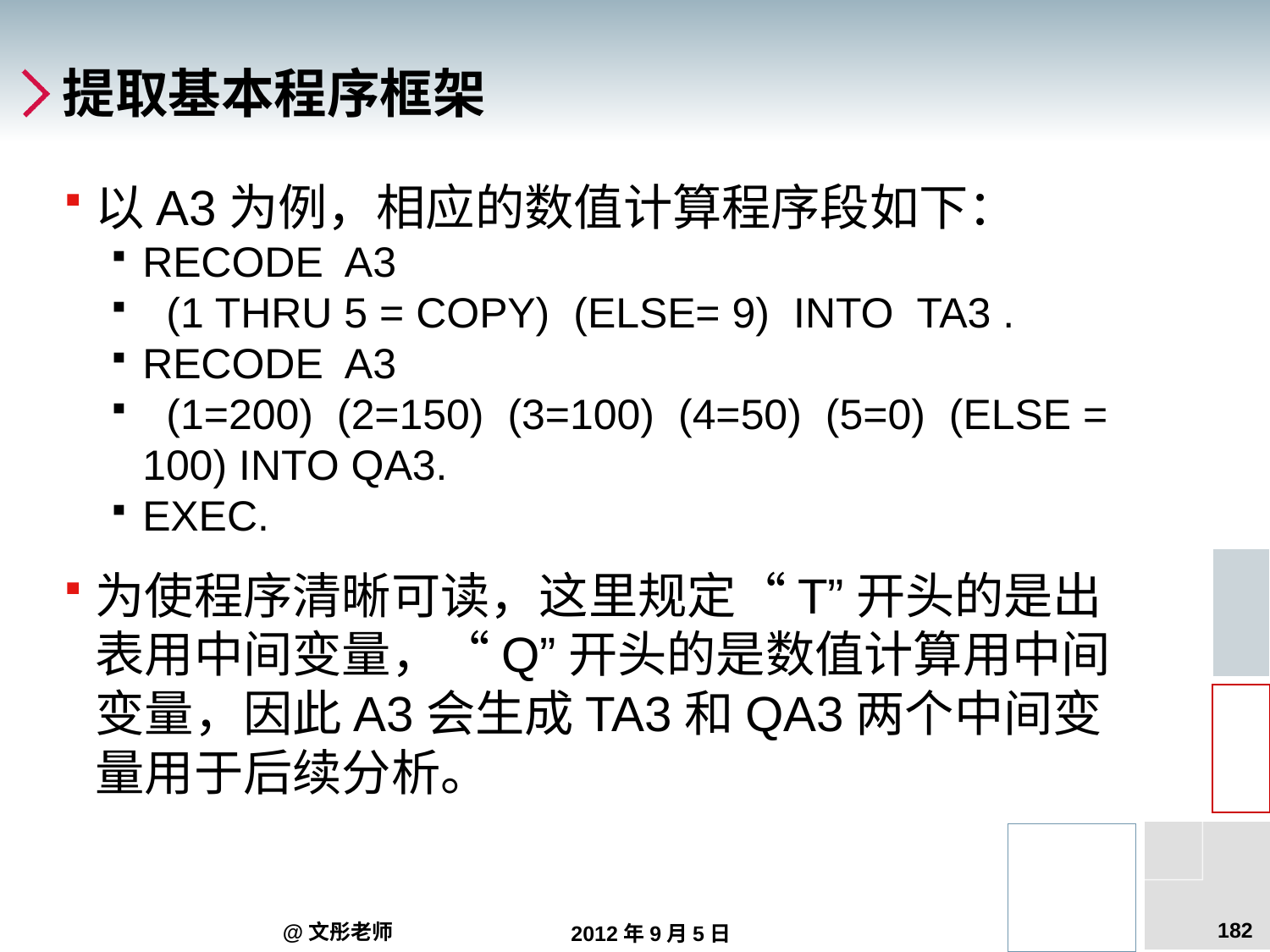

# 提取基本程序框架
以A3为例，相应的数值计算程序段如下：
RECODE  A3
  (1 THRU 5 = COPY)  (ELSE= 9)  INTO  TA3 .
RECODE  A3
  (1=200)  (2=150)  (3=100)  (4=50)  (5=0)  (ELSE = 100) INTO QA3.
EXEC.
为使程序清晰可读，这里规定“T”开头的是出表用中间变量，“Q”开头的是数值计算用中间变量，因此A3会生成TA3和QA3两个中间变量用于后续分析。
182
@文彤老师

2012年9月5日